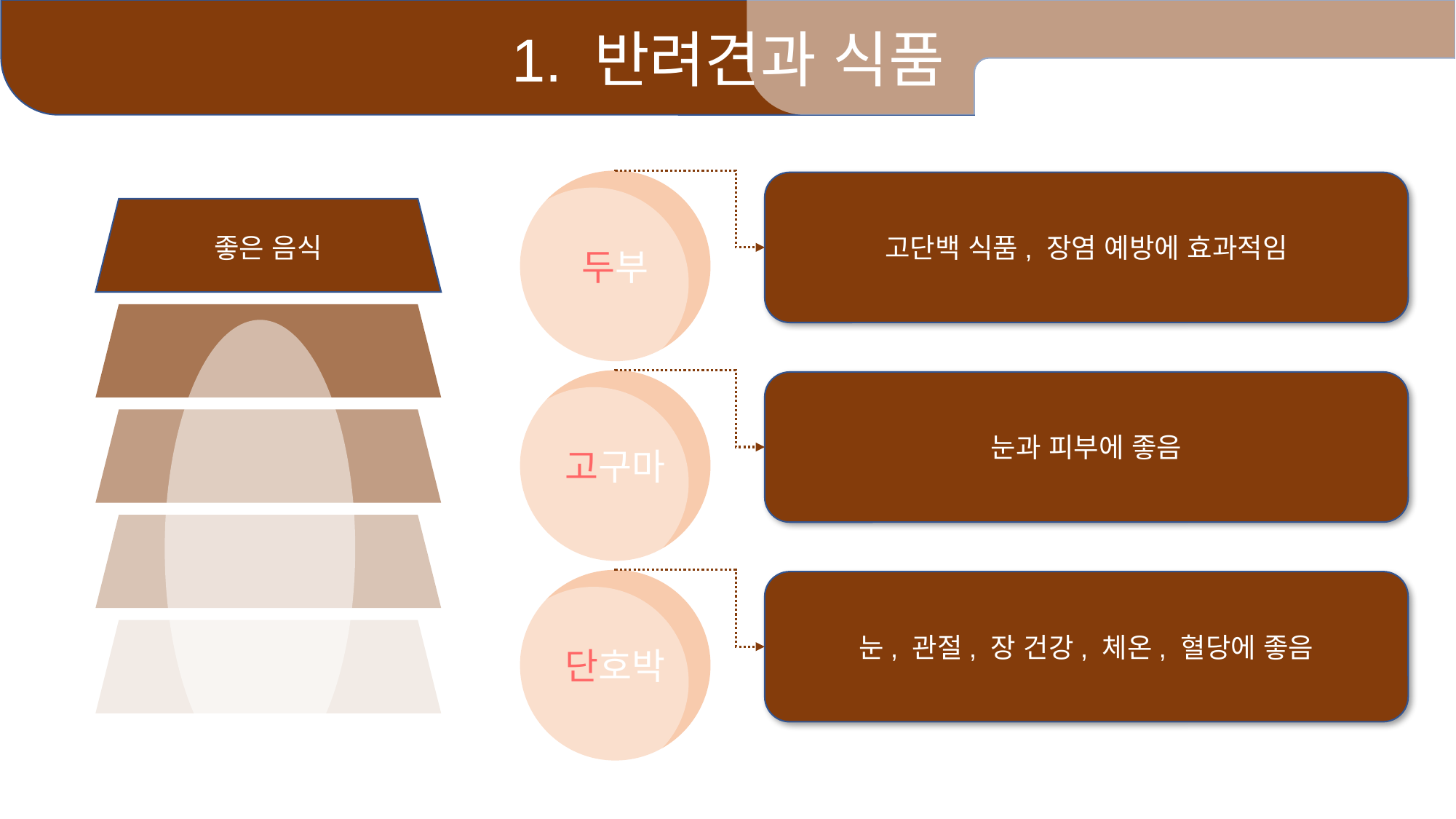

1. 반려견과 식품
두부

고단백 식품, 장염 예방에 효과적임
좋은 음식

고구마

눈과 피부에 좋음

단호박

눈, 관절, 장 건강, 체온, 혈당에 좋음